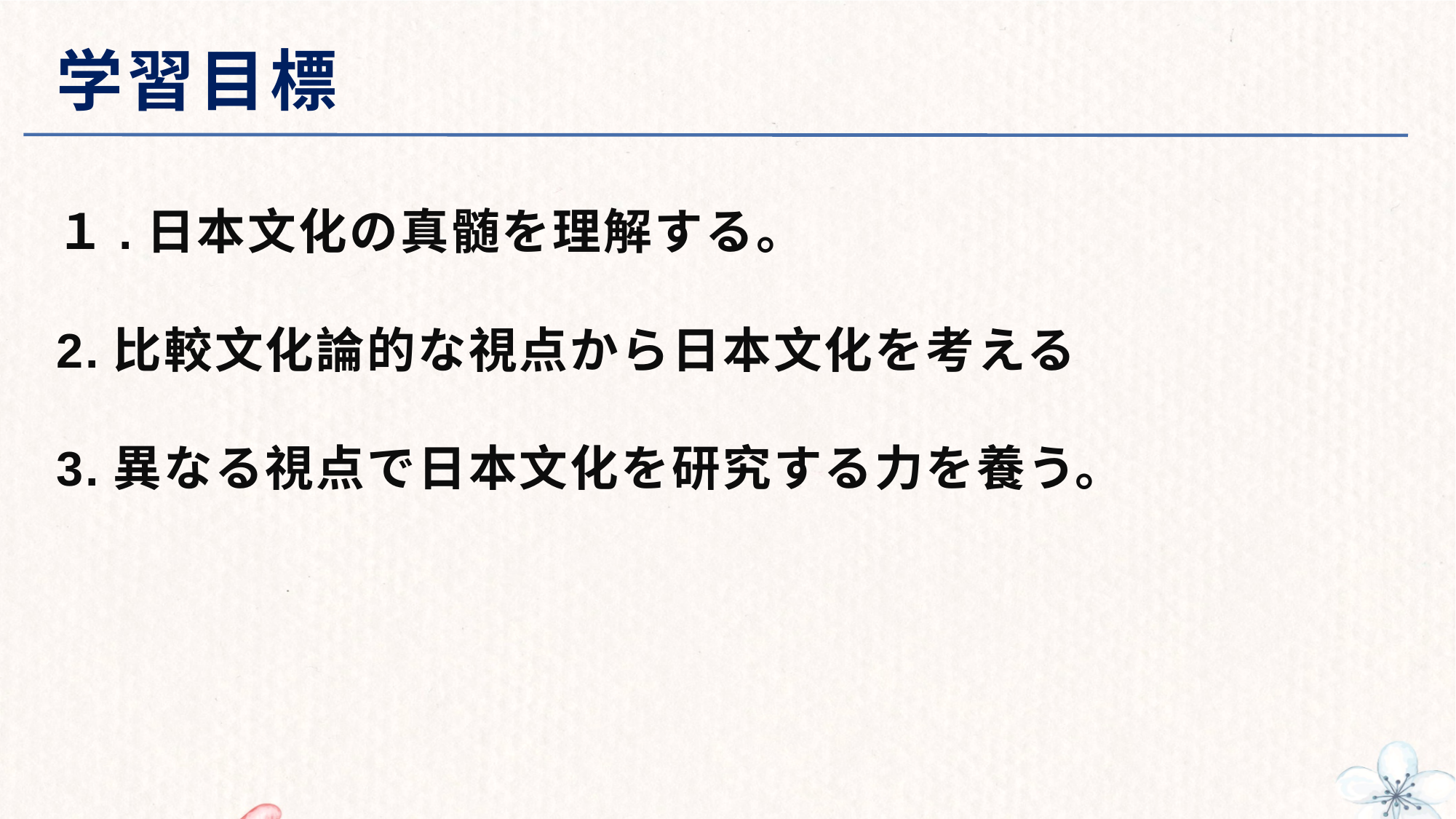

# 学習目標
１.日本文化の真髄を理解する。
2.比較文化論的な視点から日本文化を考える
3.異なる視点で日本文化を研究する力を養う。